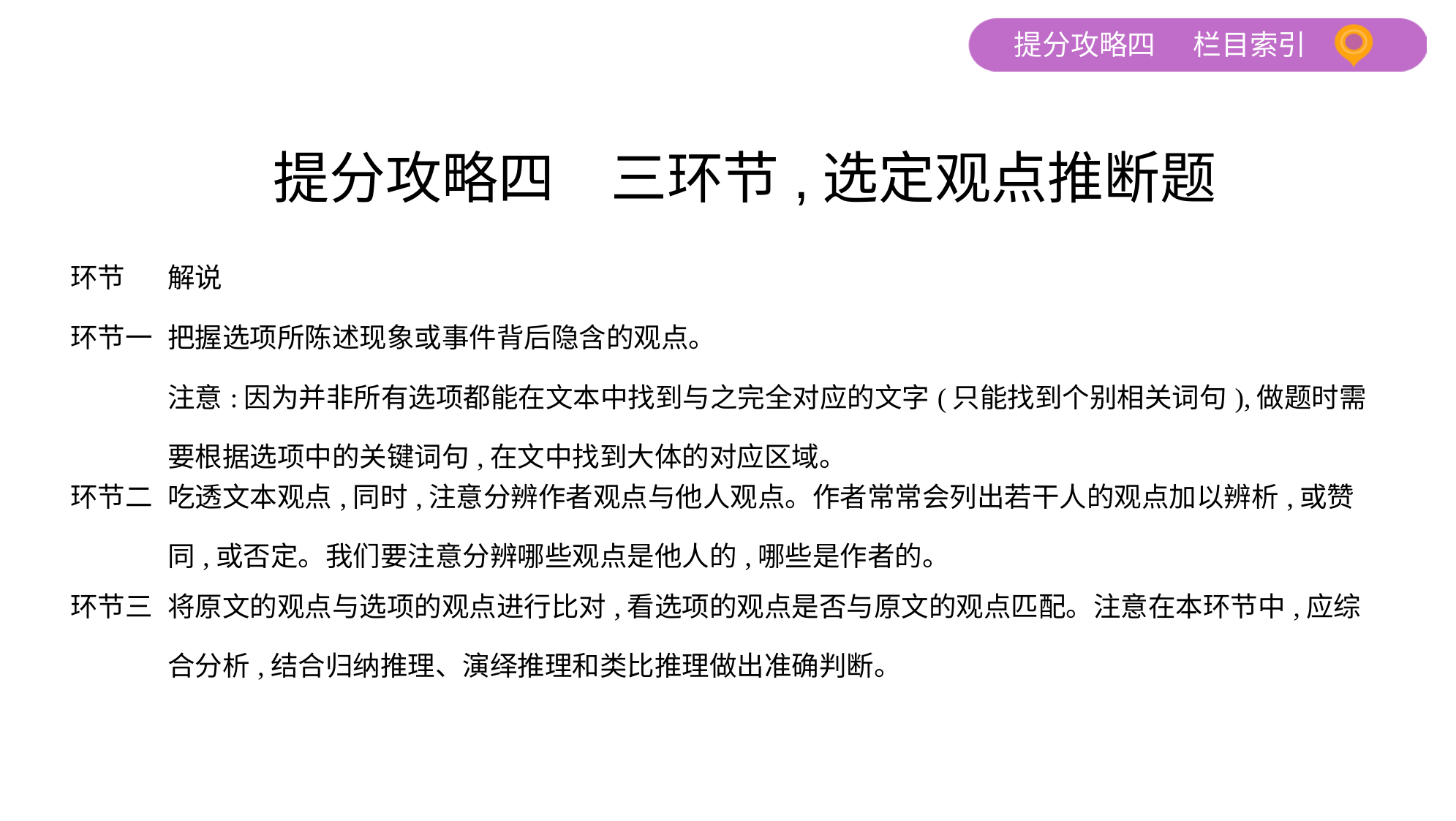

提分攻略四　三环节,选定观点推断题
| 环节 | 解说 |
| --- | --- |
| 环节一 | 把握选项所陈述现象或事件背后隐含的观点。 注意:因为并非所有选项都能在文本中找到与之完全对应的文字(只能找到个别相关词句),做题时需要根据选项中的关键词句,在文中找到大体的对应区域。 |
| 环节二 | 吃透文本观点,同时,注意分辨作者观点与他人观点。作者常常会列出若干人的观点加以辨析,或赞同,或否定。我们要注意分辨哪些观点是他人的,哪些是作者的。 |
| 环节三 | 将原文的观点与选项的观点进行比对,看选项的观点是否与原文的观点匹配。注意在本环节中,应综合分析,结合归纳推理、演绎推理和类比推理做出准确判断。 |